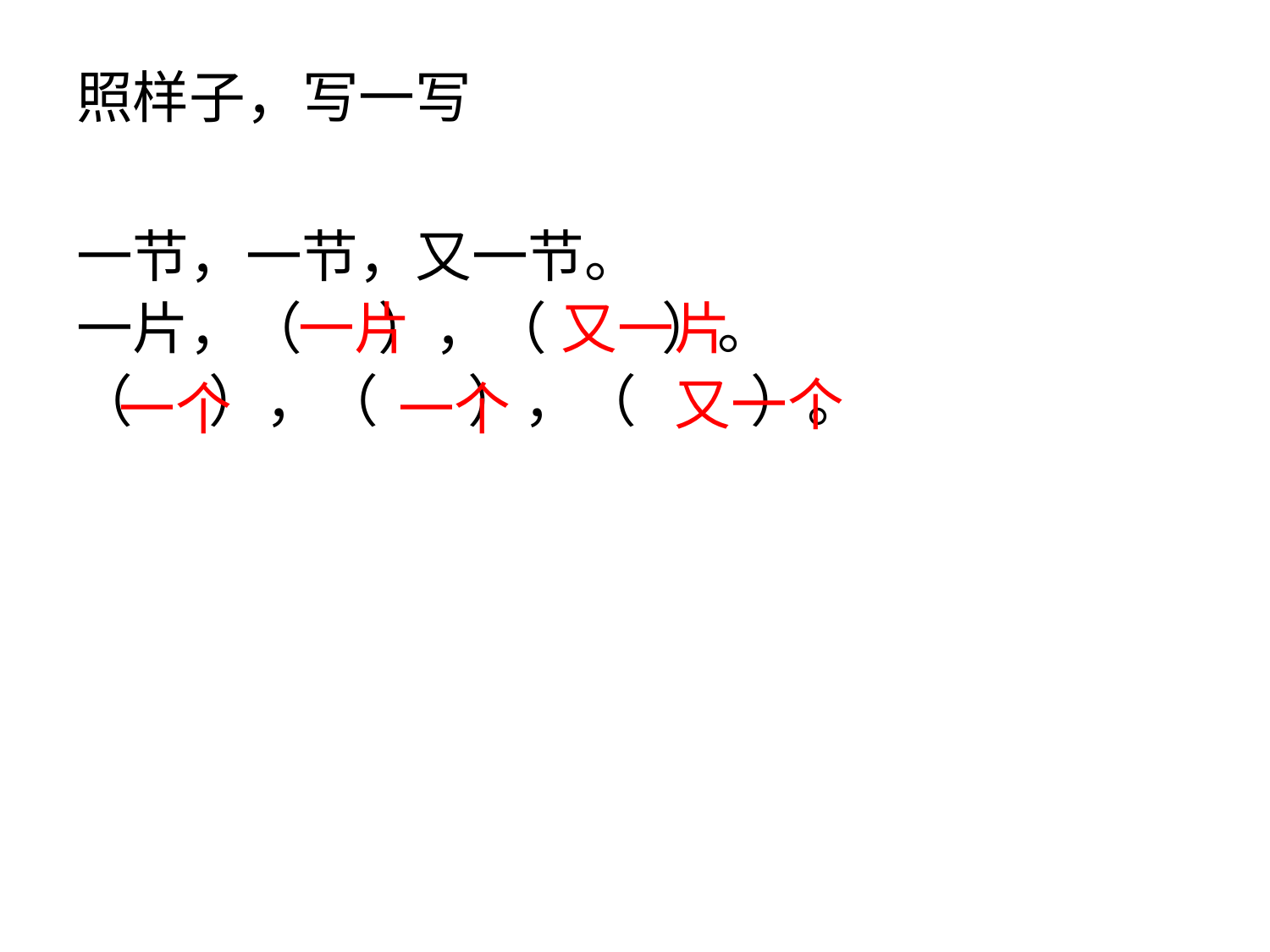

# 照样子，写一写
一节，一节，又一节。
一片，（      ），（         ）。
（      ），（       ），（         ）。
一片
又一片
又一个
一个
一个